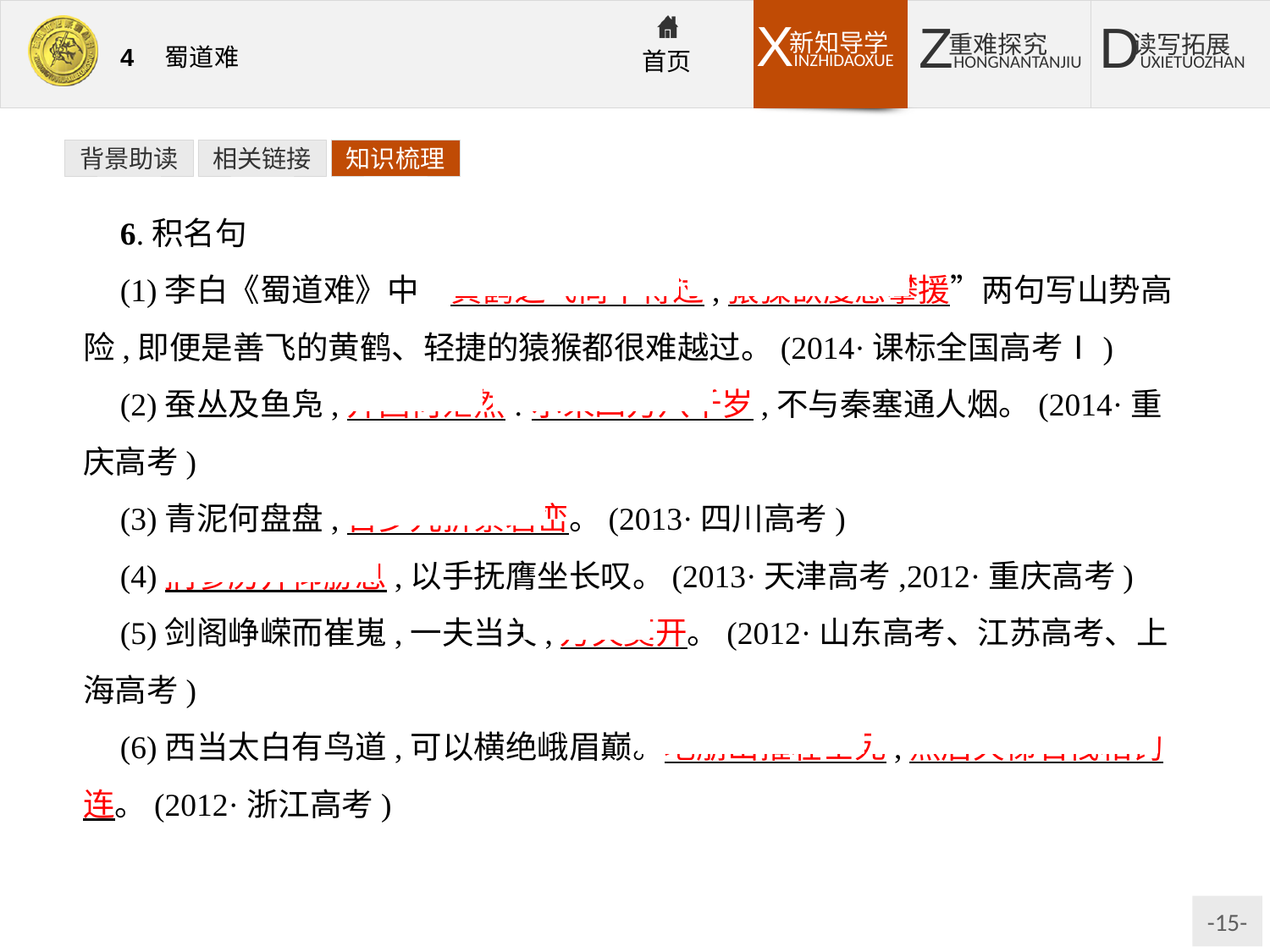

背景助读
相关链接
知识梳理
6.积名句
(1)李白《蜀道难》中“黄鹤之飞尚不得过,猿猱欲度愁攀援”两句写山势高险,即便是善飞的黄鹤、轻捷的猿猴都很难越过。(2014·课标全国高考Ⅰ)
(2)蚕丛及鱼凫,开国何茫然!尔来四万八千岁,不与秦塞通人烟。(2014·重庆高考)
(3)青泥何盘盘,百步九折萦岩峦。(2013·四川高考)
(4)扪参历井仰胁息,以手抚膺坐长叹。(2013·天津高考,2012·重庆高考)
(5)剑阁峥嵘而崔嵬,一夫当关,万夫莫开。(2012·山东高考、江苏高考、上海高考)
(6)西当太白有鸟道,可以横绝峨眉巅。地崩山摧壮士死,然后天梯石栈相钩连。(2012·浙江高考)